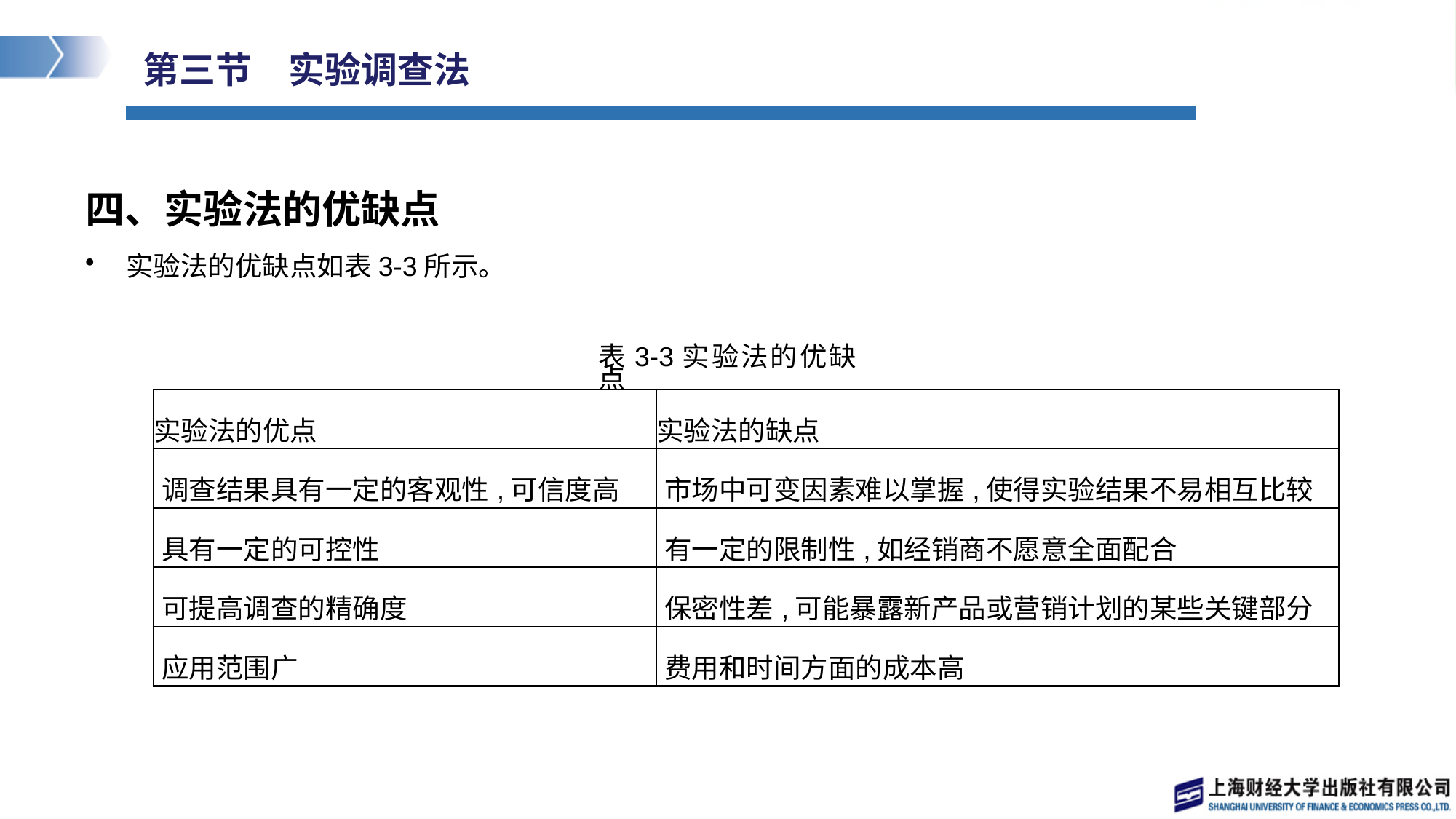

# 第三节　实验调查法
四、实验法的优缺点
实验法的优缺点如表3-3所示。

表3-3实验法的优缺点
| 实验法的优点 | 实验法的缺点 |
| --- | --- |
| 调查结果具有一定的客观性,可信度高 | 市场中可变因素难以掌握,使得实验结果不易相互比较 |
| 具有一定的可控性 | 有一定的限制性,如经销商不愿意全面配合 |
| 可提高调查的精确度 | 保密性差,可能暴露新产品或营销计划的某些关键部分 |
| 应用范围广 | 费用和时间方面的成本高 |